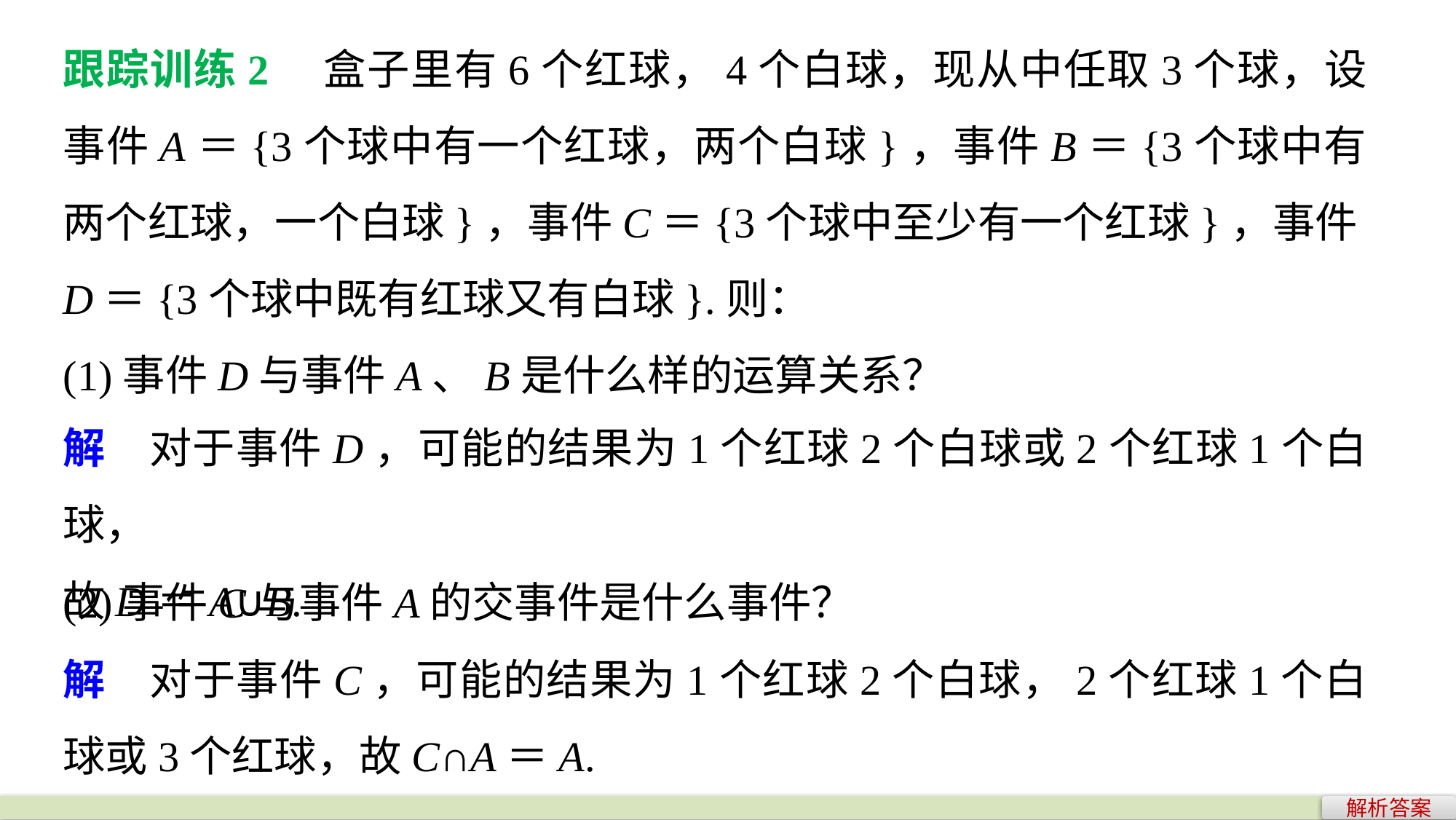

跟踪训练2　盒子里有6个红球，4个白球，现从中任取3个球，设事件A＝{3个球中有一个红球，两个白球}，事件B＝{3个球中有两个红球，一个白球}，事件C＝{3个球中至少有一个红球}，事件D＝{3个球中既有红球又有白球}.则：
(1)事件D与事件A、B是什么样的运算关系？
解　对于事件D，可能的结果为1个红球2个白球或2个红球1个白球，
故D＝A∪B.
(2)事件C与事件A的交事件是什么事件？
解　对于事件C，可能的结果为1个红球2个白球，2个红球1个白球或3个红球，故C∩A＝A.
解析答案